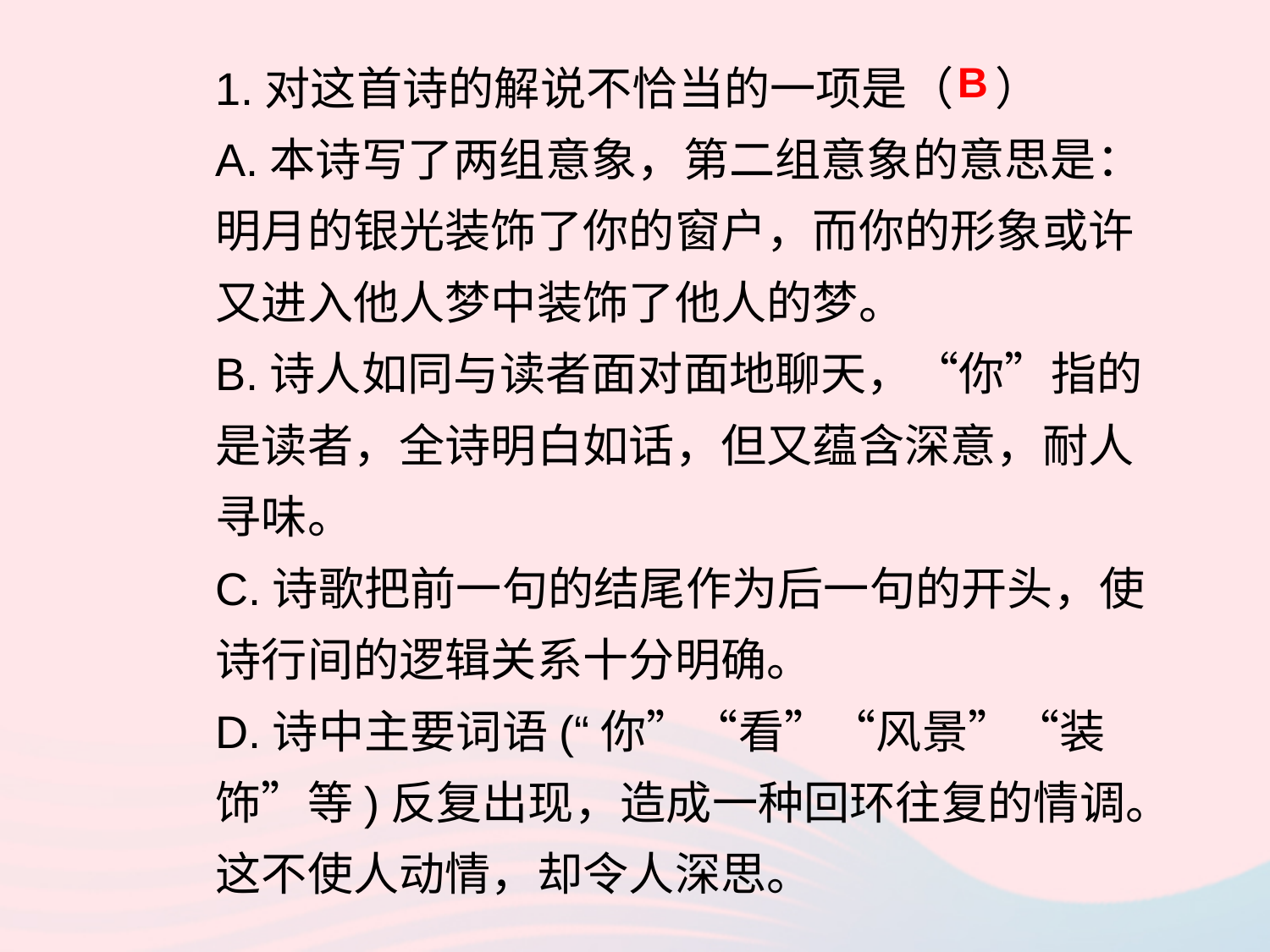

1.对这首诗的解说不恰当的一项是（    ）
A.本诗写了两组意象，第二组意象的意思是：明月的银光装饰了你的窗户，而你的形象或许又进入他人梦中装饰了他人的梦。
B.诗人如同与读者面对面地聊天，“你”指的是读者，全诗明白如话，但又蕴含深意，耐人寻味。
C.诗歌把前一句的结尾作为后一句的开头，使诗行间的逻辑关系十分明确。
D.诗中主要词语(“你”“看”“风景”“装饰”等)反复出现，造成一种回环往复的情调。这不使人动情，却令人深思。
B